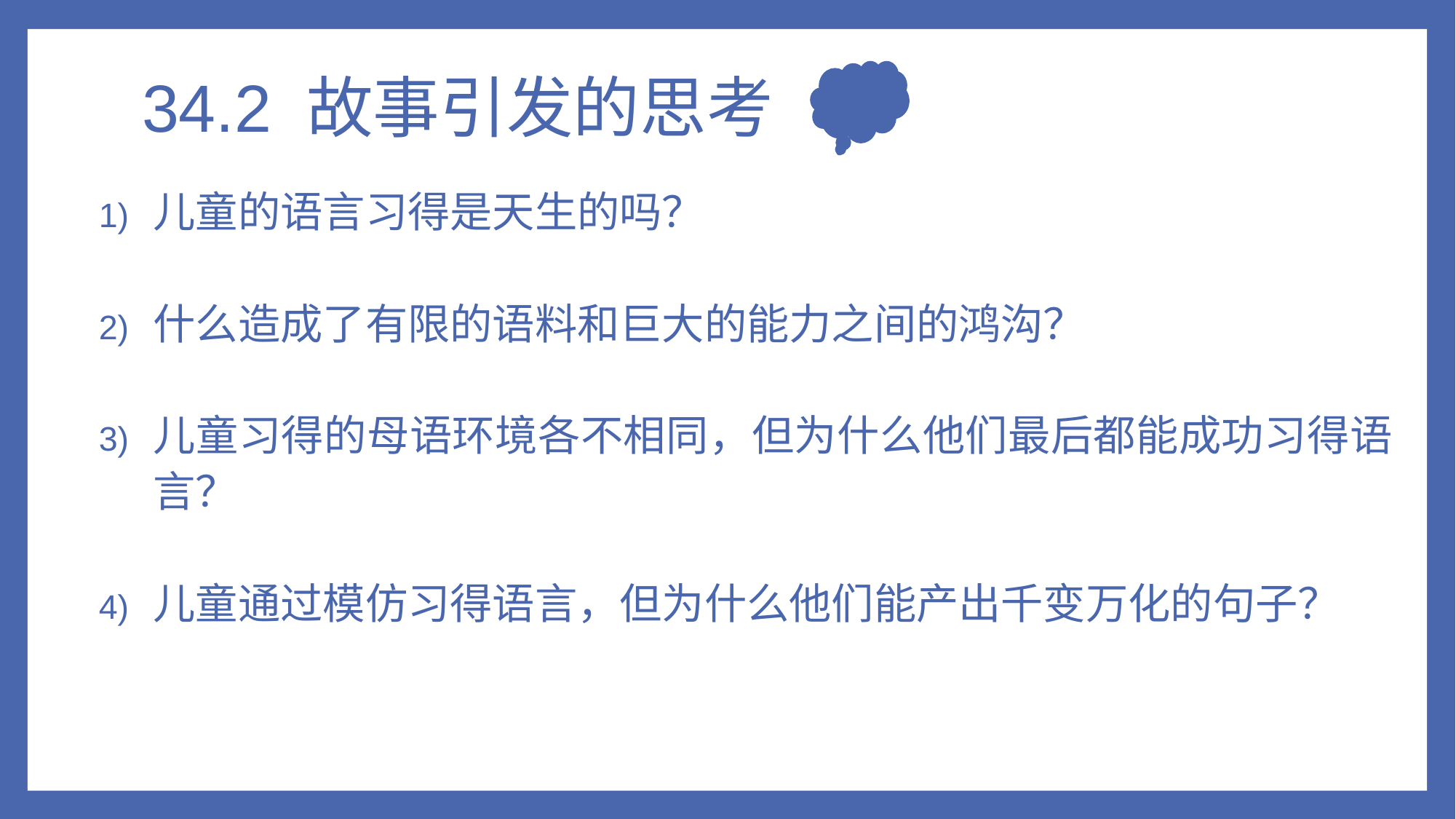

# 34.2 故事引发的思考

儿童的语言习得是天生的吗？

什么造成了有限的语料和巨大的能力之间的鸿沟？

儿童习得的母语环境各不相同，但为什么他们最后都能成功习得语言？

儿童通过模仿习得语言，但为什么他们能产出千变万化的句子？